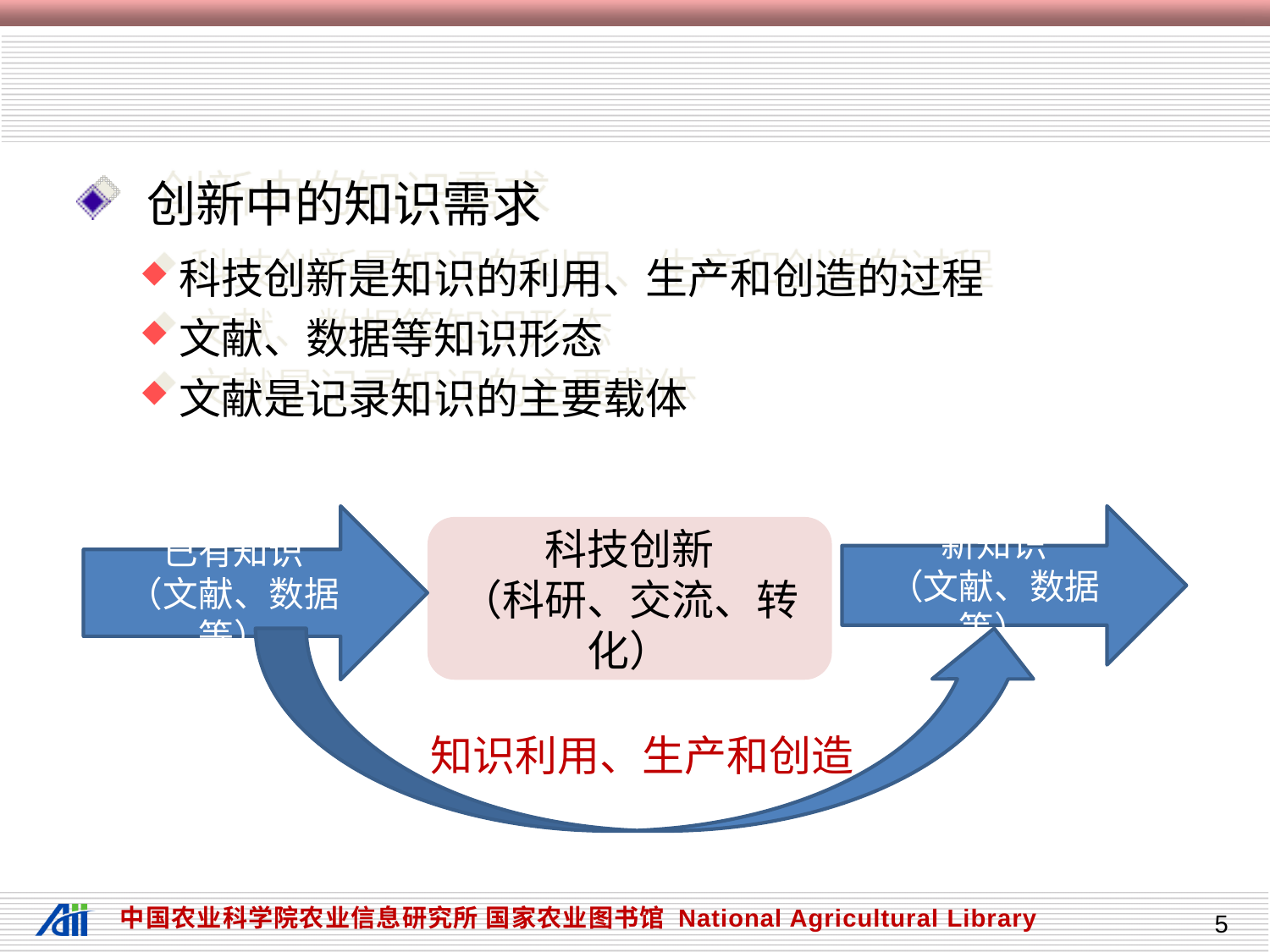

#
 创新中的知识需求
科技创新是知识的利用、生产和创造的过程
文献、数据等知识形态
文献是记录知识的主要载体

已有知识
（文献、数据等）
新知识
（文献、数据等）
科技创新
（科研、交流、转化）

知识利用、生产和创造
5